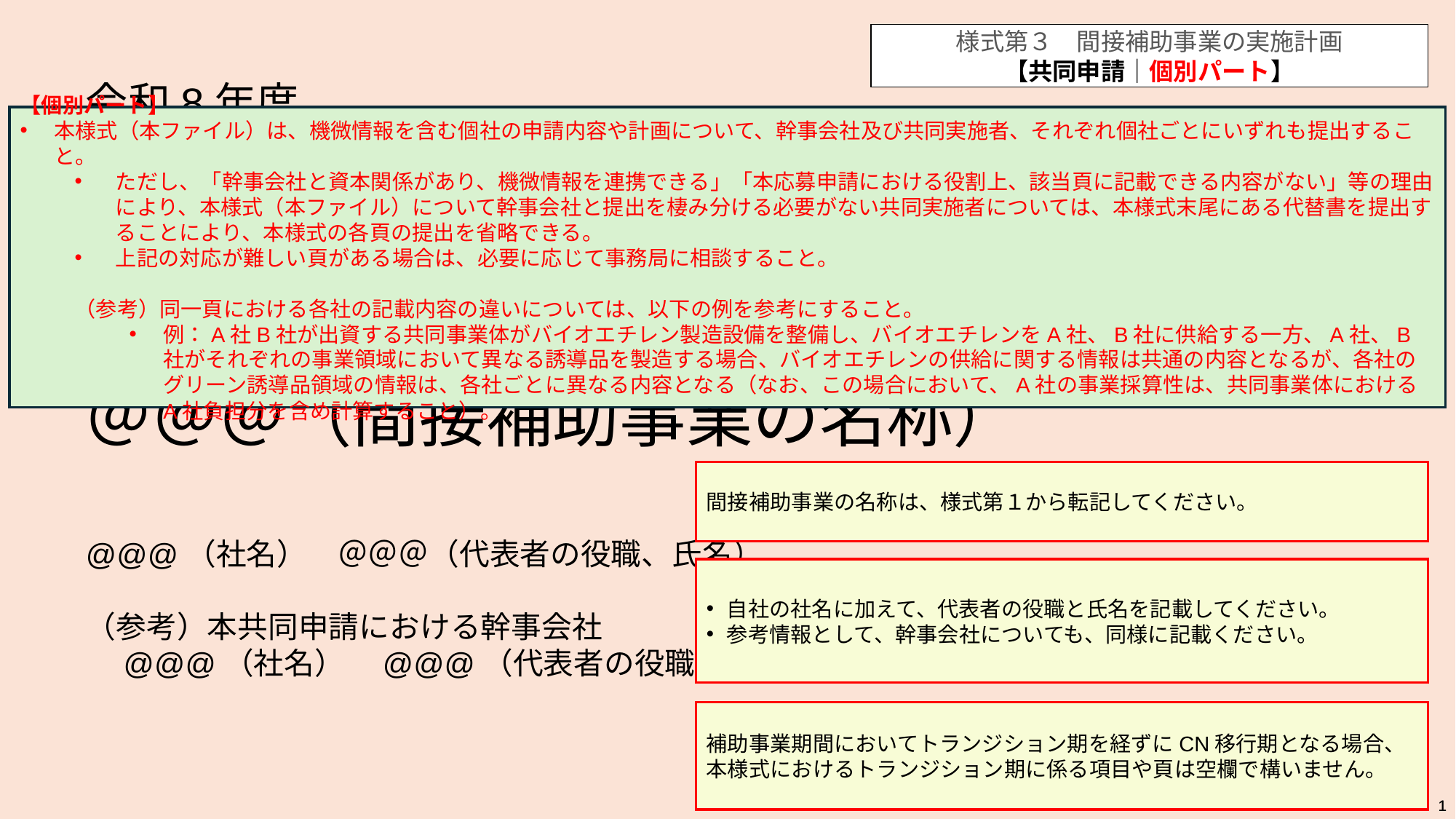

様式第３　間接補助事業の実施計画
【共同申請│個別パート】
令和8年度
排出削減が困難な産業におけるエネルギー・製造プロセス転換支援事業

事業Ⅱ（化学・紙パルプ・セメント等）（二次公募）
燃料転換又は構造転換（燃料転換）

【個別パート】
本様式（本ファイル）は、機微情報を含む個社の申請内容や計画について、幹事会社及び共同実施者、それぞれ個社ごとにいずれも提出すること。
ただし、「幹事会社と資本関係があり、機微情報を連携できる」「本応募申請における役割上、該当頁に記載できる内容がない」等の理由により、本様式（本ファイル）について幹事会社と提出を棲み分ける必要がない共同実施者については、本様式末尾にある代替書を提出することにより、本様式の各頁の提出を省略できる。
上記の対応が難しい頁がある場合は、必要に応じて事務局に相談すること。

（参考）同一頁における各社の記載内容の違いについては、以下の例を参考にすること。
例：A社B社が出資する共同事業体がバイオエチレン製造設備を整備し、バイオエチレンをA社、B社に供給する一方、A社、B社がそれぞれの事業領域において異なる誘導品を製造する場合、バイオエチレンの供給に関する情報は共通の内容となるが、各社のグリーン誘導品領域の情報は、各社ごとに異なる内容となる（なお、この場合において、A社の事業採算性は、共同事業体におけるA社負担分を含め計算すること）。
＠＠＠（間接補助事業の名称）
間接補助事業の名称は、様式第１から転記してください。
@@@（社名）　＠＠＠（代表者の役職、氏名）

（参考）本共同申請における幹事会社
　@@@（社名）　@@@（代表者の役職、氏名）
自社の社名に加えて、代表者の役職と氏名を記載してください。
参考情報として、幹事会社についても、同様に記載ください。
補助事業期間においてトランジション期を経ずにCN移行期となる場合、本様式におけるトランジション期に係る項目や頁は空欄で構いません。